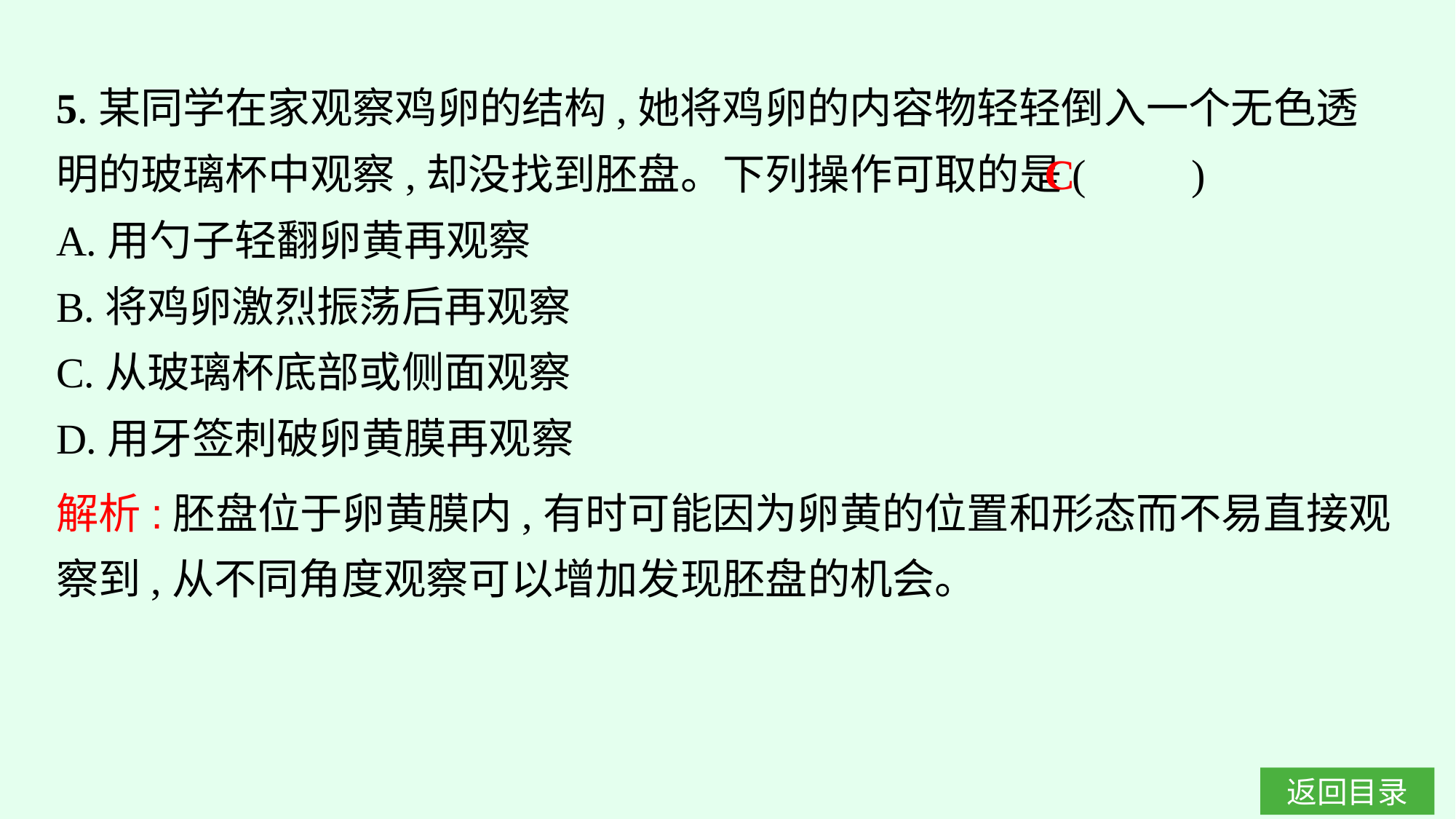

5.某同学在家观察鸡卵的结构,她将鸡卵的内容物轻轻倒入一个无色透明的玻璃杯中观察,却没找到胚盘。下列操作可取的是(　　)
A.用勺子轻翻卵黄再观察
B.将鸡卵激烈振荡后再观察
C.从玻璃杯底部或侧面观察
D.用牙签刺破卵黄膜再观察
C
解析:胚盘位于卵黄膜内,有时可能因为卵黄的位置和形态而不易直接观察到,从不同角度观察可以增加发现胚盘的机会。